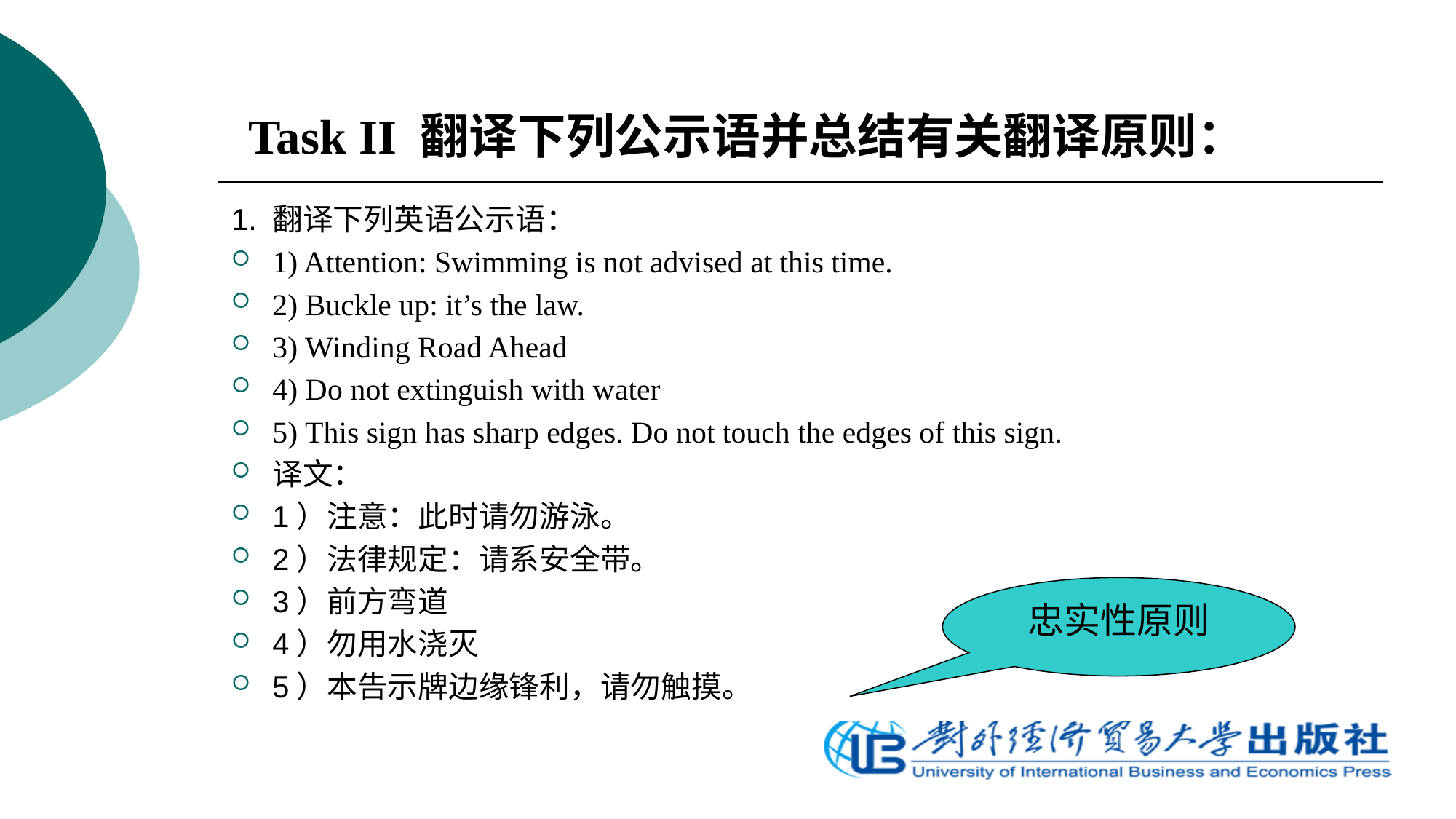

Task II 翻译下列公示语并总结有关翻译原则：
1. 翻译下列英语公示语：
1) Attention: Swimming is not advised at this time.
2) Buckle up: it’s the law.
3) Winding Road Ahead
4) Do not extinguish with water
5) This sign has sharp edges. Do not touch the edges of this sign.
译文：
1）注意：此时请勿游泳。
2）法律规定：请系安全带。
3）前方弯道
4）勿用水浇灭
5）本告示牌边缘锋利，请勿触摸。
忠实性原则